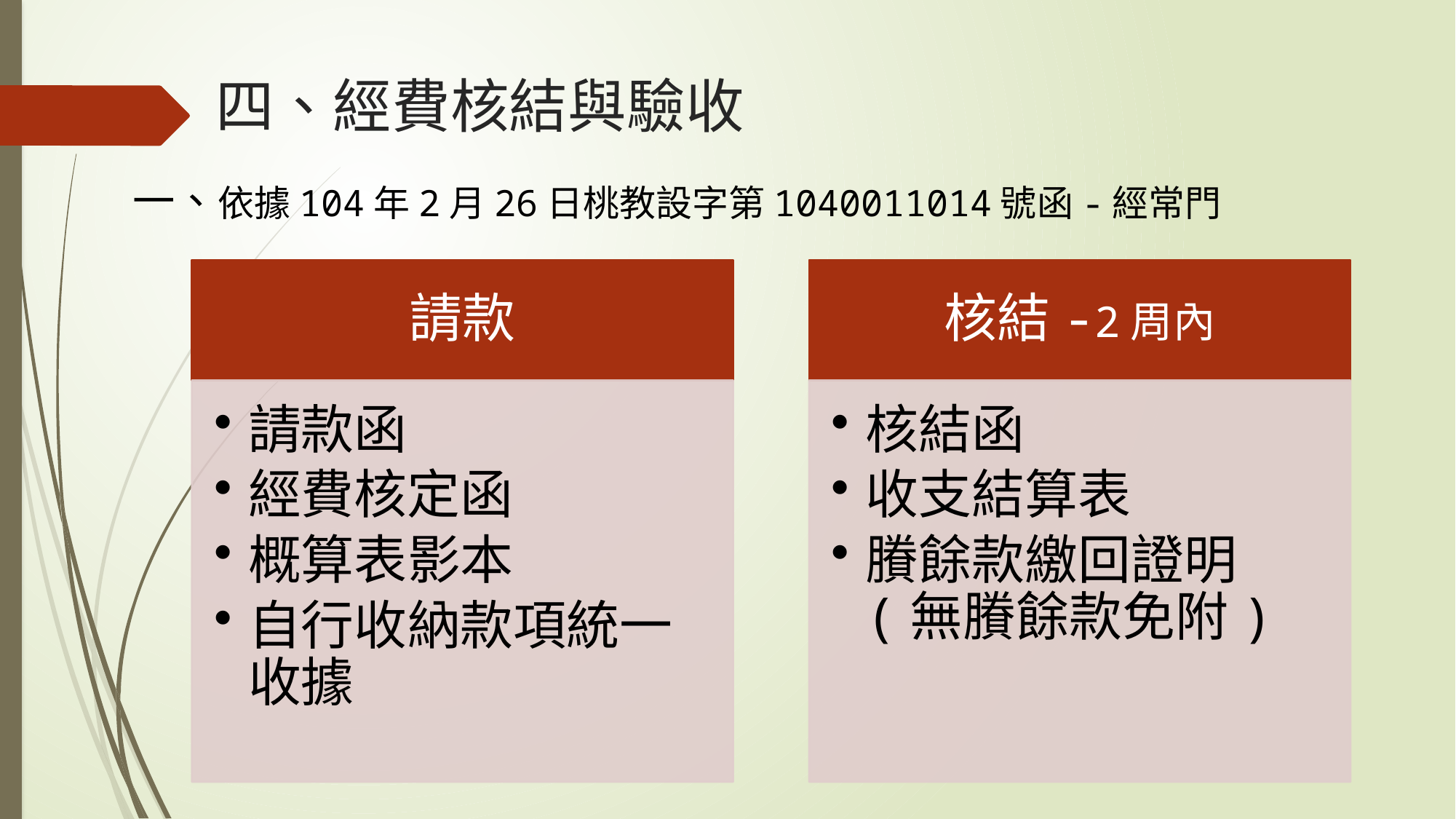

# 四、經費核結與驗收
一、依據104年2月26日桃教設字第1040011014號函-經常門
請款
請款函
經費核定函
概算表影本
自行收納款項統一收據
核結-2周內
核結函
收支結算表
賸餘款繳回證明(無賸餘款免附)